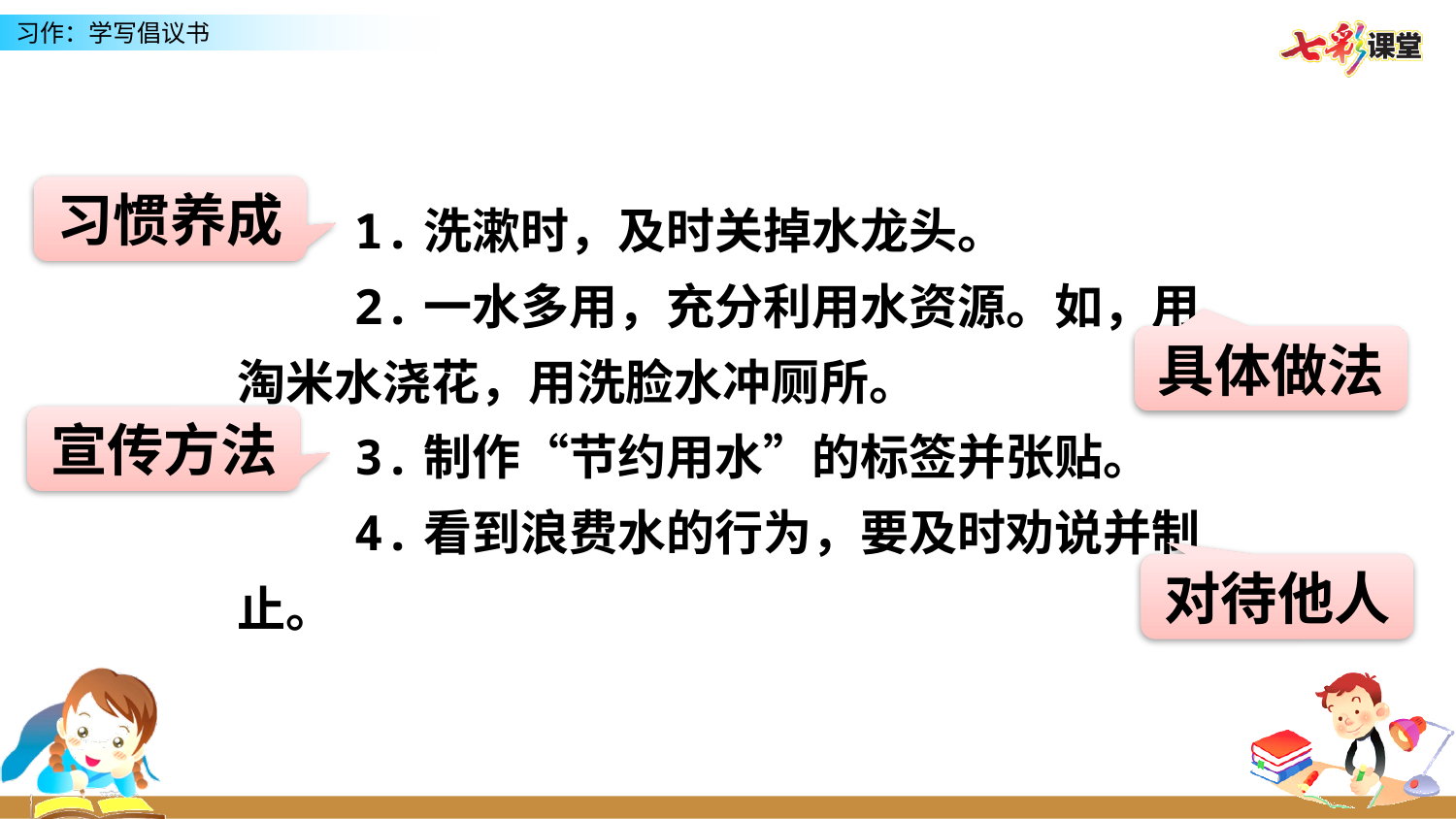

1.洗漱时，及时关掉水龙头。
    2.一水多用，充分利用水资源。如，用淘米水浇花，用洗脸水冲厕所。
    3.制作“节约用水”的标签并张贴。
    4.看到浪费水的行为，要及时劝说并制止。
习惯养成
具体做法
宣传方法
对待他人